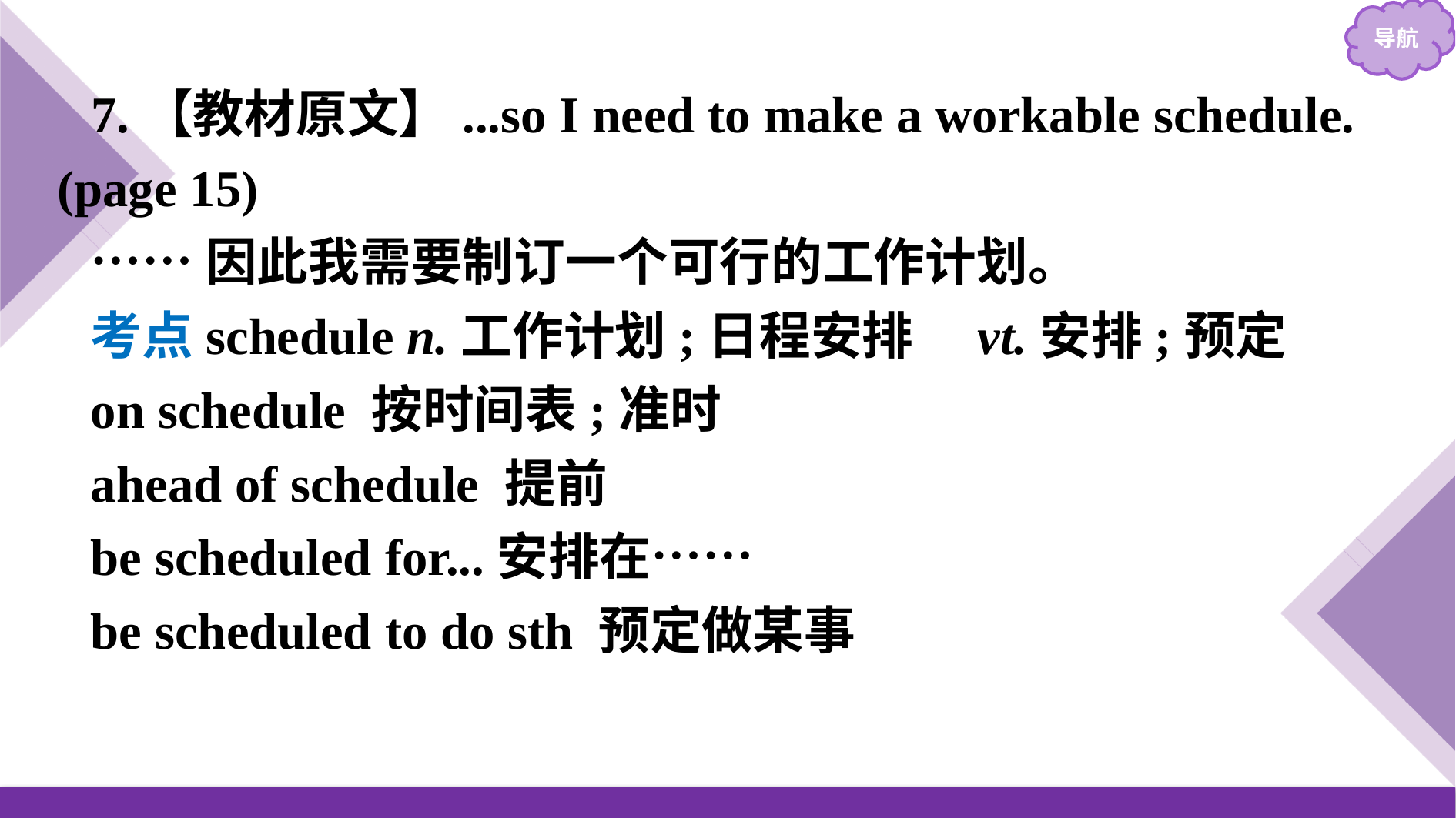

7.【教材原文】...so I need to make a workable schedule. (page 15)
……因此我需要制订一个可行的工作计划。
考点schedule n.工作计划;日程安排　vt.安排;预定
on schedule 按时间表;准时
ahead of schedule 提前
be scheduled for...安排在……
be scheduled to do sth 预定做某事